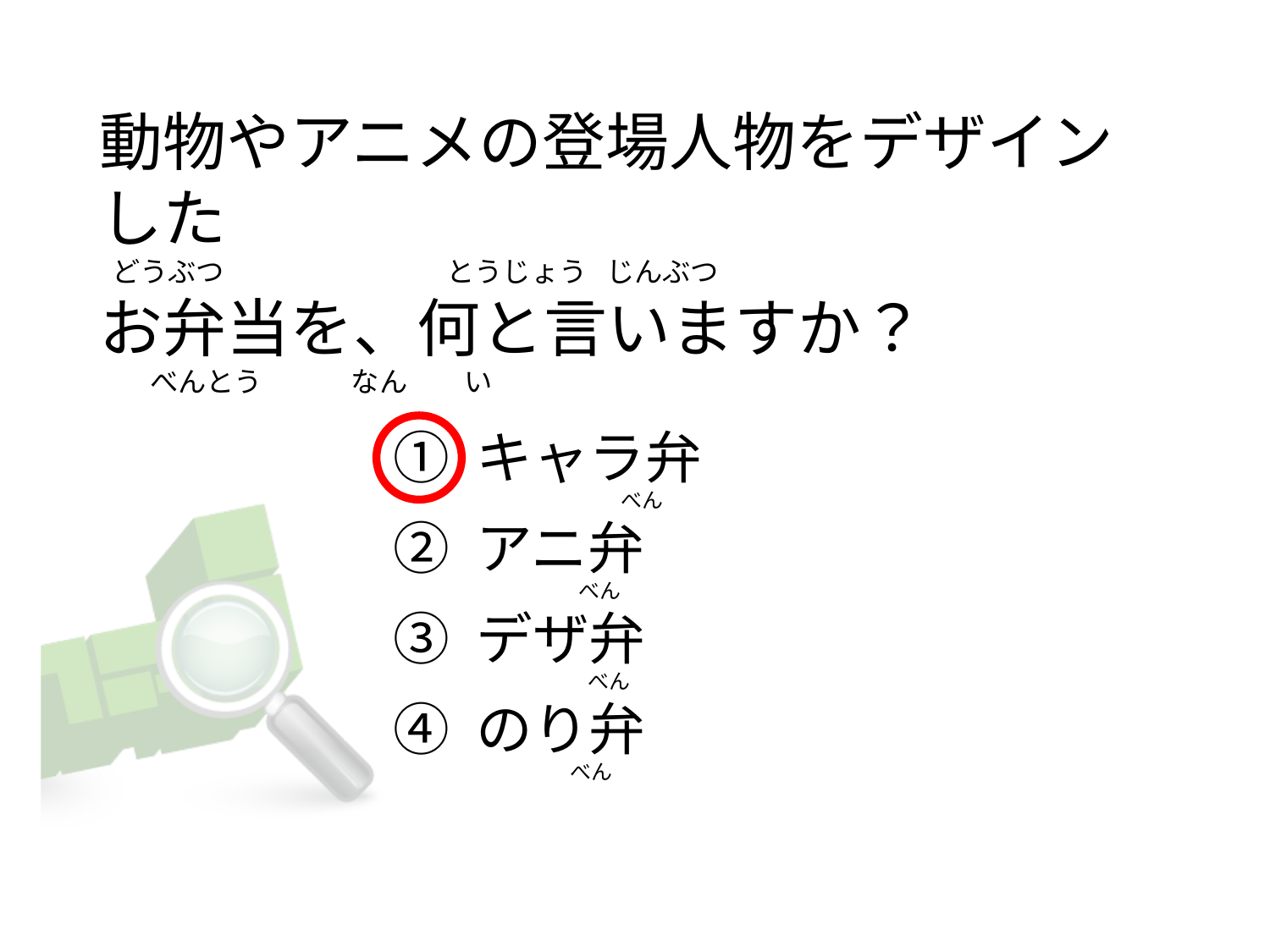

# 動物やアニメの登場人物をデザインした   どうぶつ                                   とうじょう   じんぶつ お弁当を、何と言いますか？         べんとう              なん         い

① キャラ弁
② アニ弁
③ デザ弁
④ のり弁
                               べん
                      べん
                        べん
                   べん